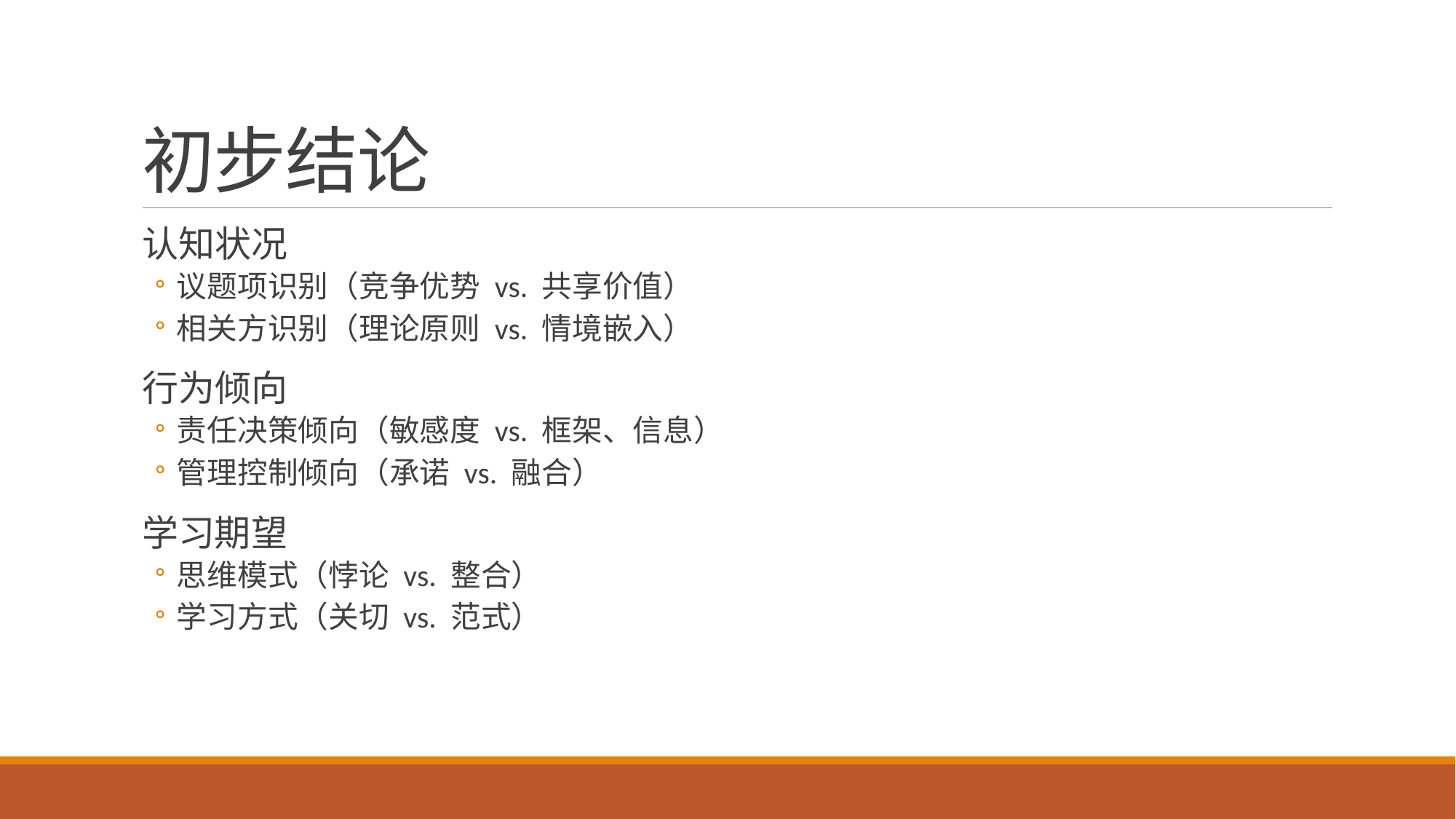

# 初步结论
认知状况
议题项识别（竞争优势 vs. 共享价值）
相关方识别（理论原则 vs. 情境嵌入）
行为倾向
责任决策倾向（敏感度 vs. 框架、信息）
管理控制倾向（承诺 vs. 融合）
学习期望
思维模式（悖论 vs. 整合）
学习方式（关切 vs. 范式）